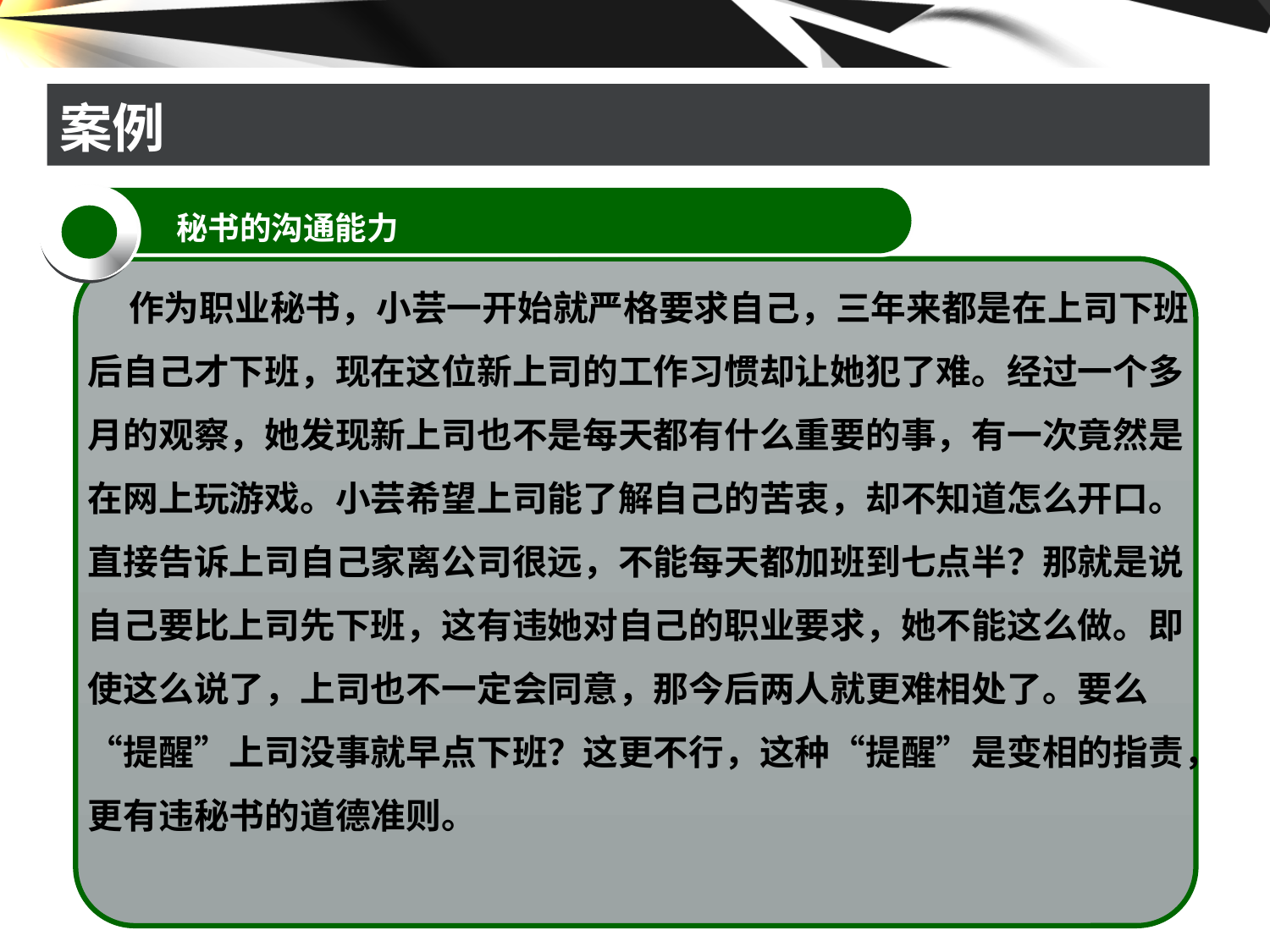

# 案例

秘书的沟通能力

    作为职业秘书，小芸一开始就严格要求自己，三年来都是在上司下班后自己才下班，现在这位新上司的工作习惯却让她犯了难。经过一个多月的观察，她发现新上司也不是每天都有什么重要的事，有一次竟然是在网上玩游戏。小芸希望上司能了解自己的苦衷，却不知道怎么开口。直接告诉上司自己家离公司很远，不能每天都加班到七点半？那就是说自己要比上司先下班，这有违她对自己的职业要求，她不能这么做。即使这么说了，上司也不一定会同意，那今后两人就更难相处了。要么“提醒”上司没事就早点下班？这更不行，这种“提醒”是变相的指责，更有违秘书的道德准则。